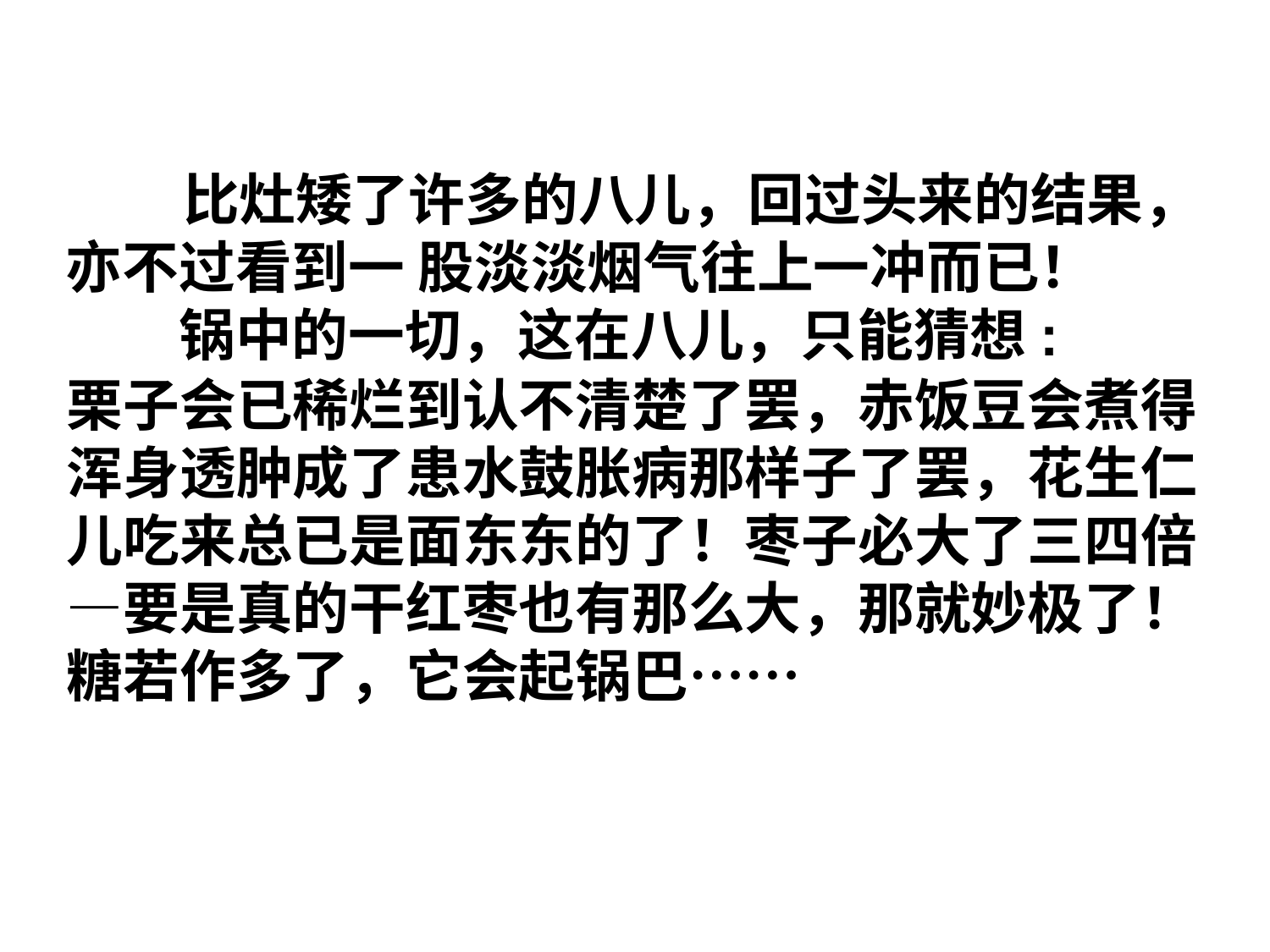

# 比灶矮了许多的八儿，回过头来的结果，亦不过看到一 股淡淡烟气往上一冲而已！ 　　锅中的一切，这在八儿，只能猜想:
栗子会已稀烂到认不清楚了罢，赤饭豆会煮得浑身透肿成了患水鼓胀病那样子了罢，花生仁儿吃来总已是面东东的了！枣子必大了三四倍—要是真的干红枣也有那么大，那就妙极了！糖若作多了，它会起锅巴……